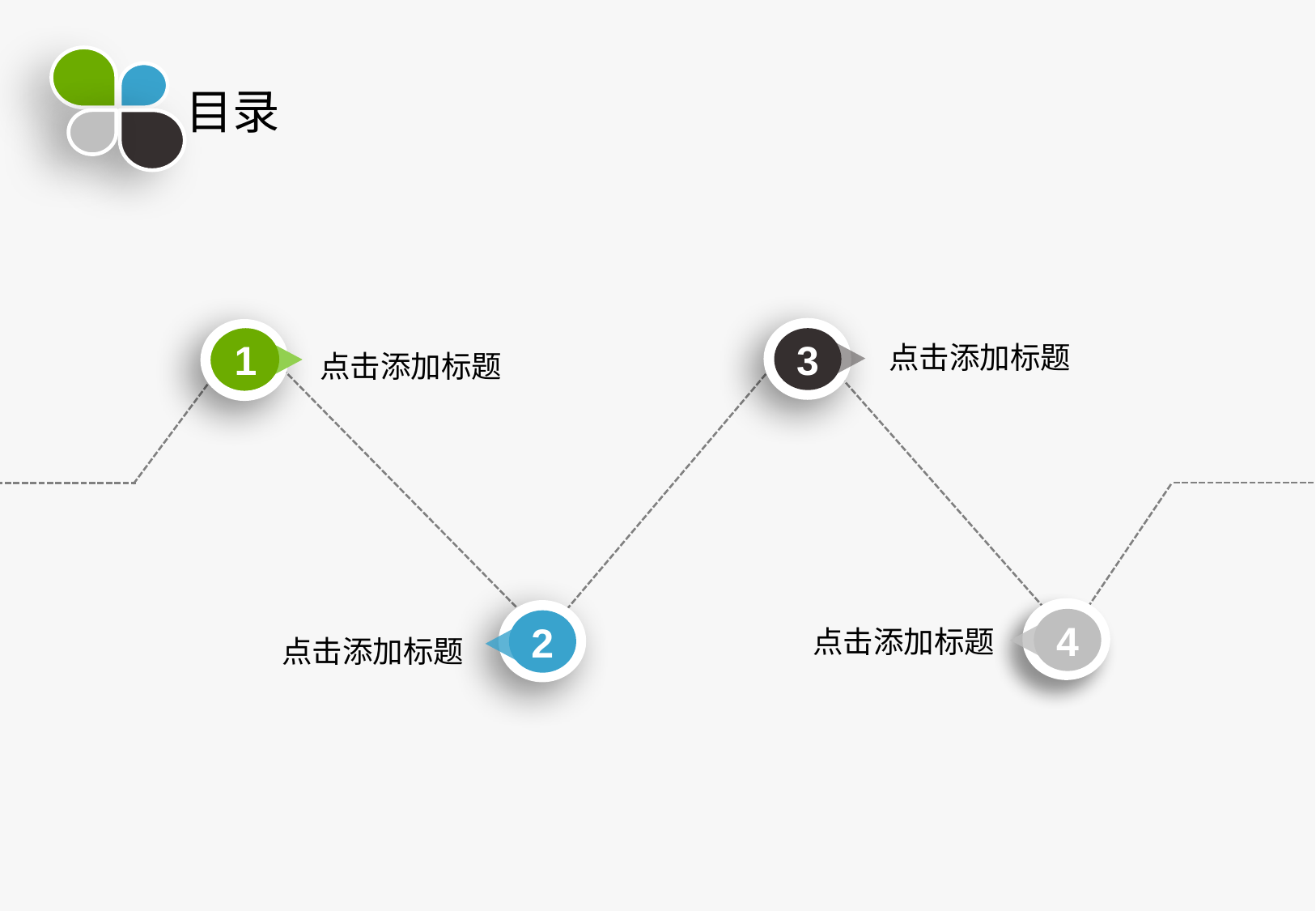

目录

3

1

点击添加标题
点击添加标题

4

2

点击添加标题
点击添加标题